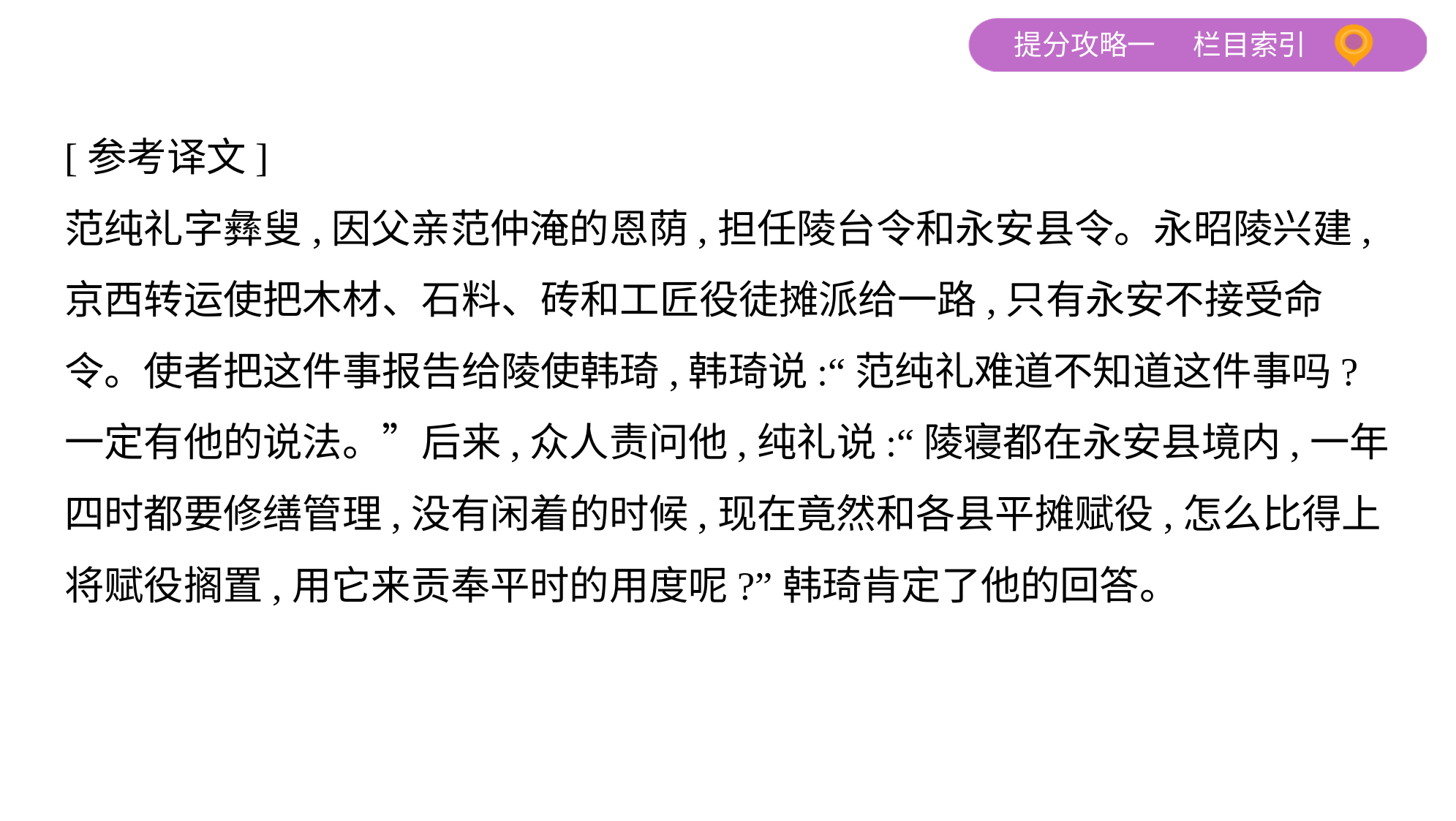

[参考译文]
范纯礼字彝叟,因父亲范仲淹的恩荫,担任陵台令和永安县令。永昭陵兴建,
京西转运使把木材、石料、砖和工匠役徒摊派给一路,只有永安不接受命
令。使者把这件事报告给陵使韩琦,韩琦说:“范纯礼难道不知道这件事吗?
一定有他的说法。”后来,众人责问他,纯礼说:“陵寝都在永安县境内,一年
四时都要修缮管理,没有闲着的时候,现在竟然和各县平摊赋役,怎么比得上
将赋役搁置,用它来贡奉平时的用度呢?”韩琦肯定了他的回答。